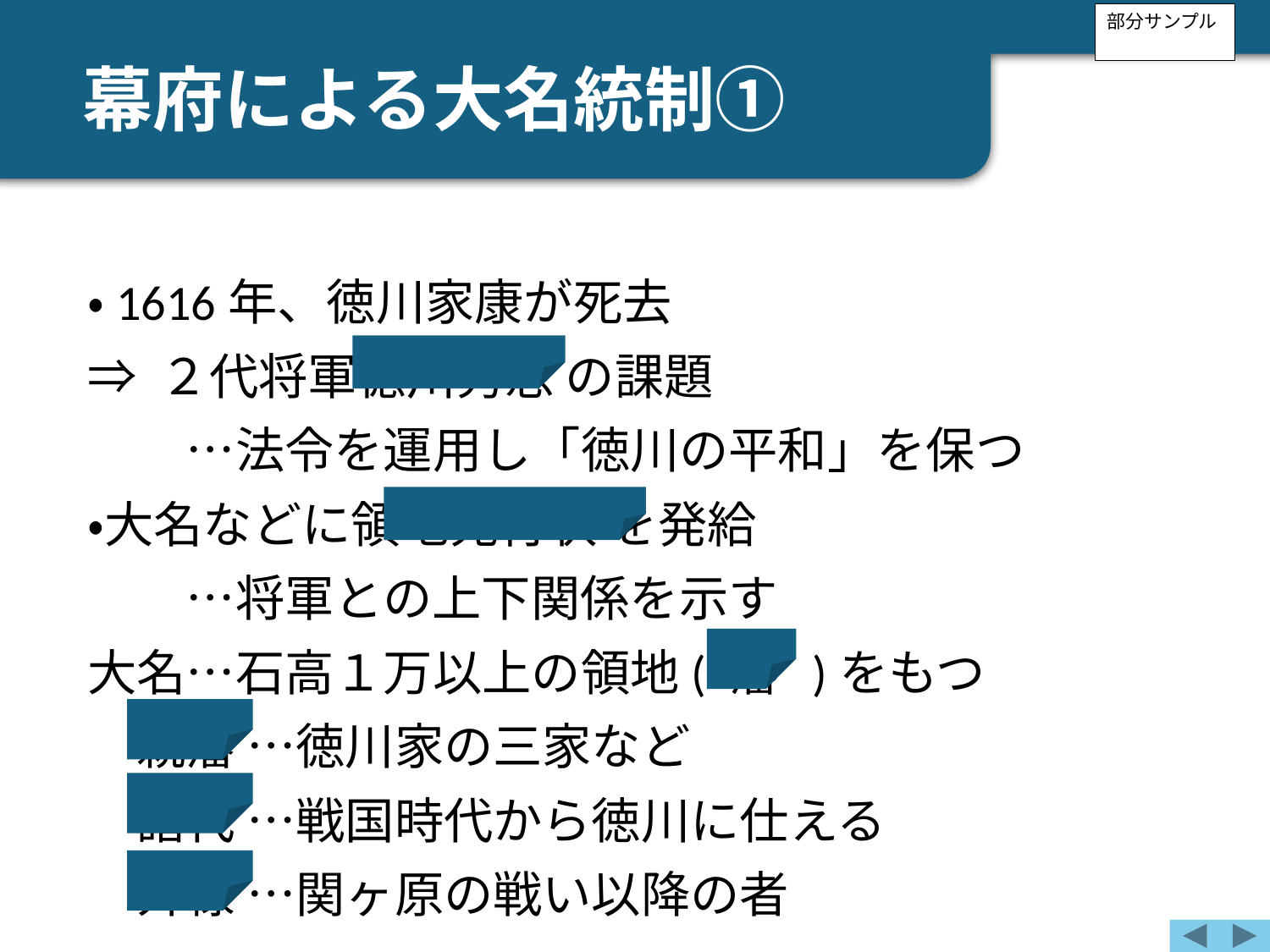

部分サンプル
幕府による大名統制①
・1616年、徳川家康が死去
⇒ ２代将軍徳川秀忠 の課題
　　…法令を運用し「徳川の平和」を保つ
・大名などに領地宛行状 を発給
　　…将軍との上下関係を示す
大名…石高１万以上の領地( 藩  )をもつ
　親藩 …徳川家の三家など
　譜代 …戦国時代から徳川に仕える
　外様 …関ヶ原の戦い以降の者